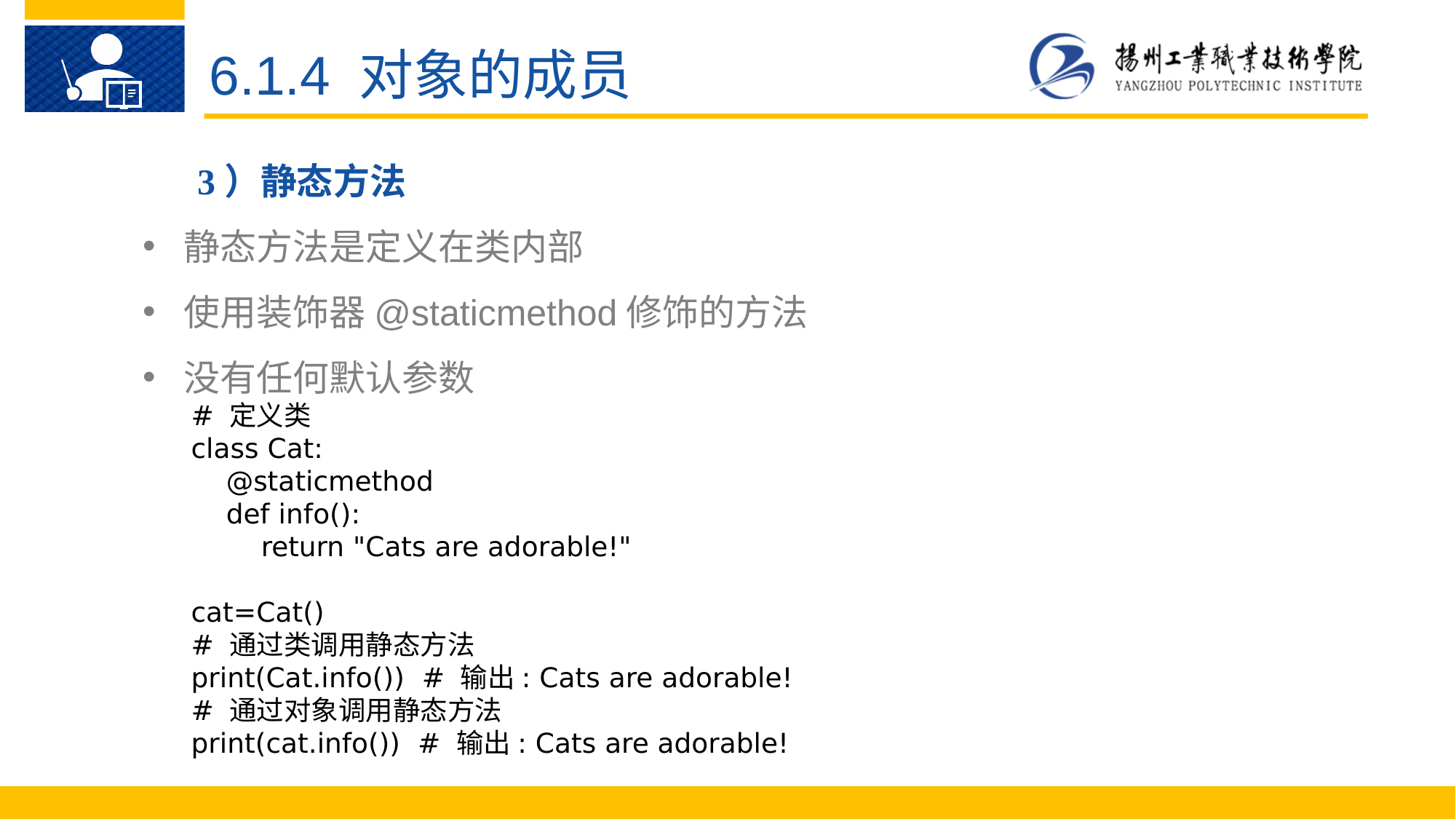

6.1.4 对象的成员
3）静态方法
静态方法是定义在类内部
使用装饰器@staticmethod修饰的方法
没有任何默认参数
Python 语 言 的 优 点
# 定义类
class Cat:
    @staticmethod
    def info():
        return "Cats are adorable!"

cat=Cat()
# 通过类调用静态方法
print(Cat.info())  # 输出: Cats are adorable!
# 通过对象调用静态方法
print(cat.info())  # 输出: Cats are adorable!